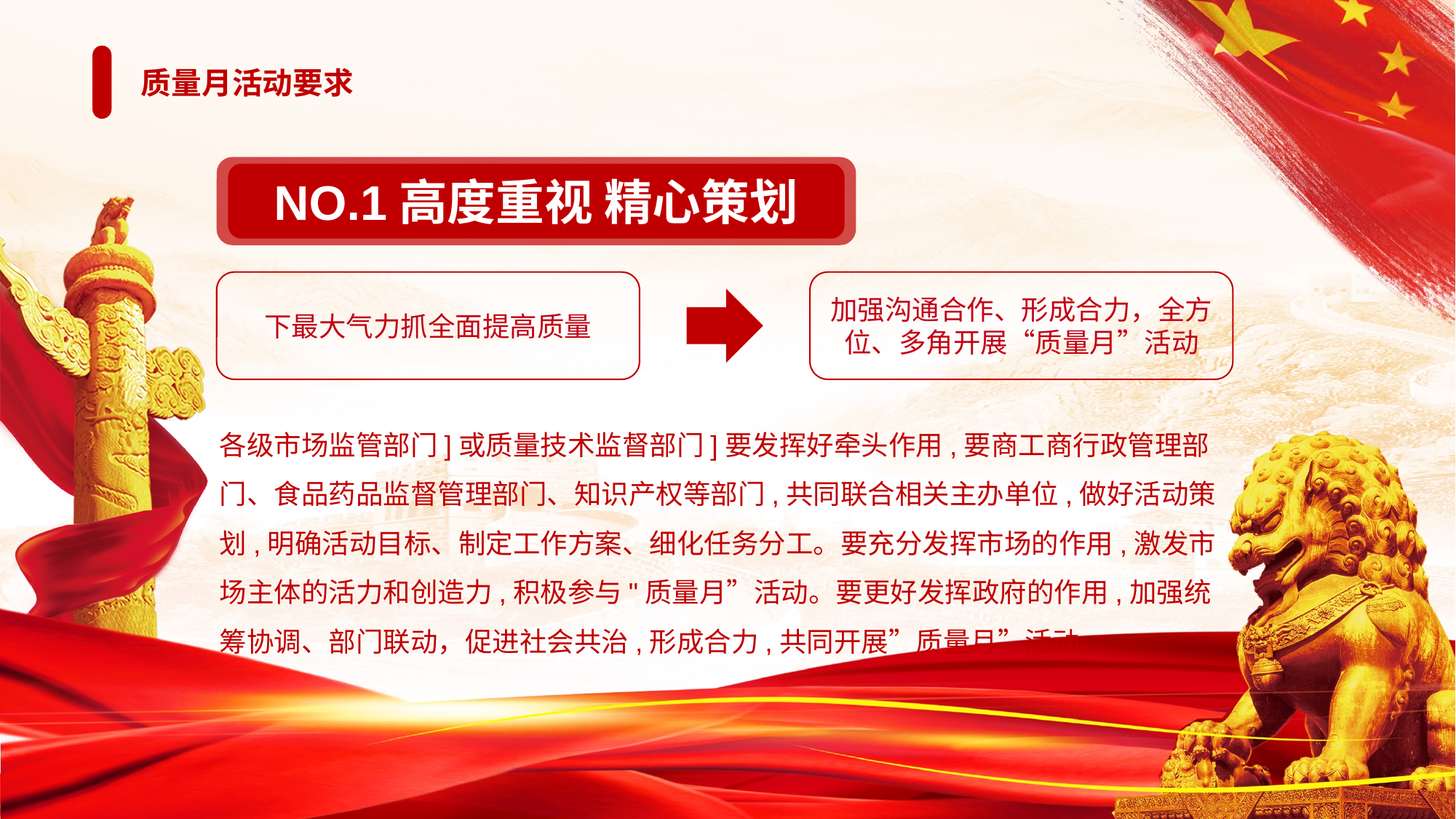

质量月活动要求

NO.1高度重视 精心策划
下最大气力抓全面提高质量
加强沟通合作、形成合力，全方位、多角开展“质量月”活动

各级市场监管部门]或质量技术监督部门]要发挥好牵头作用,要商工商行政管理部门、食品药品监督管理部门、知识产权等部门,共同联合相关主办单位,做好活动策划,明确活动目标、制定工作方案、细化任务分工。要充分发挥市场的作用,激发市场主体的活力和创造力,积极参与"质量月”活动。要更好发挥政府的作用,加强统筹协调、部门联动，促进社会共治,形成合力,共同开展”质量月”活动。